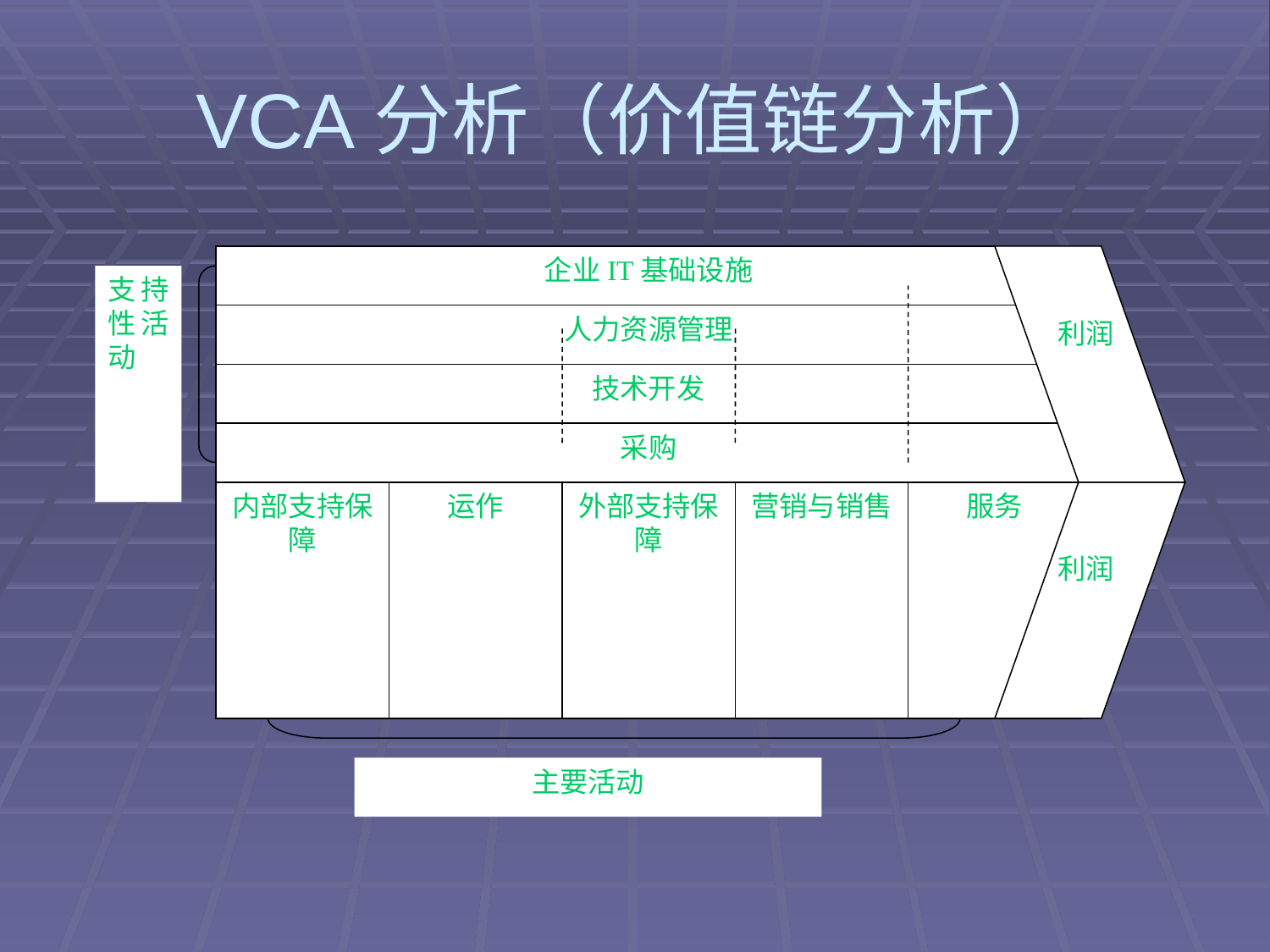

# VCA分析（价值链分析）
企业IT基础设施
利润
支持性活动

人力资源管理

技术开发

采购
内部支持保障
运作
外部支持保障
营销与销售
服务
利润

主要活动